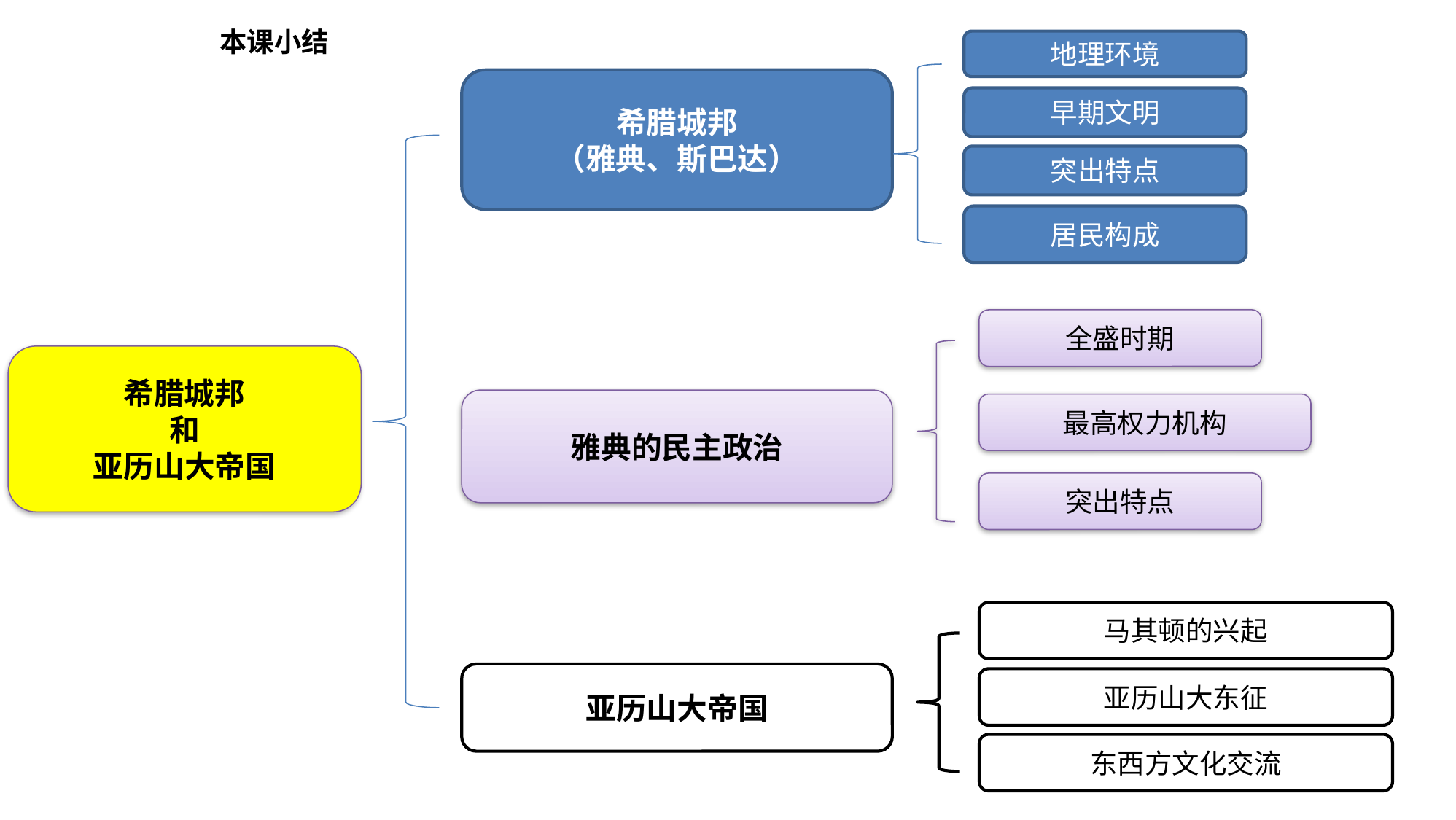

本课小结
地理环境

希腊城邦
（雅典、斯巴达）
早期文明

突出特点
居民构成
全盛时期

希腊城邦
和
亚历山大帝国
雅典的民主政治
最高权力机构
突出特点
马其顿的兴起

亚历山大帝国
亚历山大东征
东西方文化交流